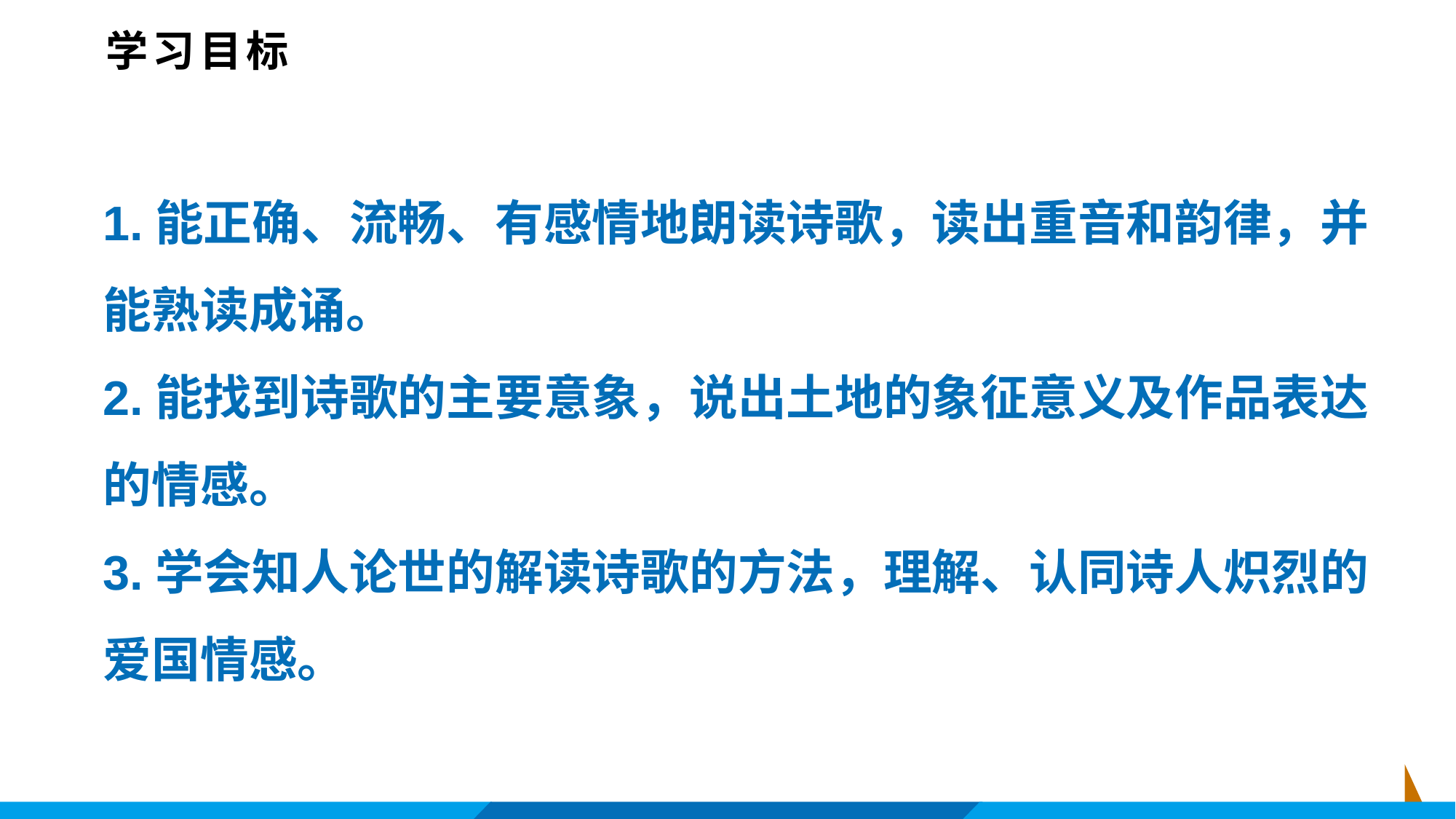

学习目标
1.能正确、流畅、有感情地朗读诗歌，读出重音和韵律，并能熟读成诵。
2.能找到诗歌的主要意象，说出土地的象征意义及作品表达的情感。
3.学会知人论世的解读诗歌的方法，理解、认同诗人炽烈的爱国情感。